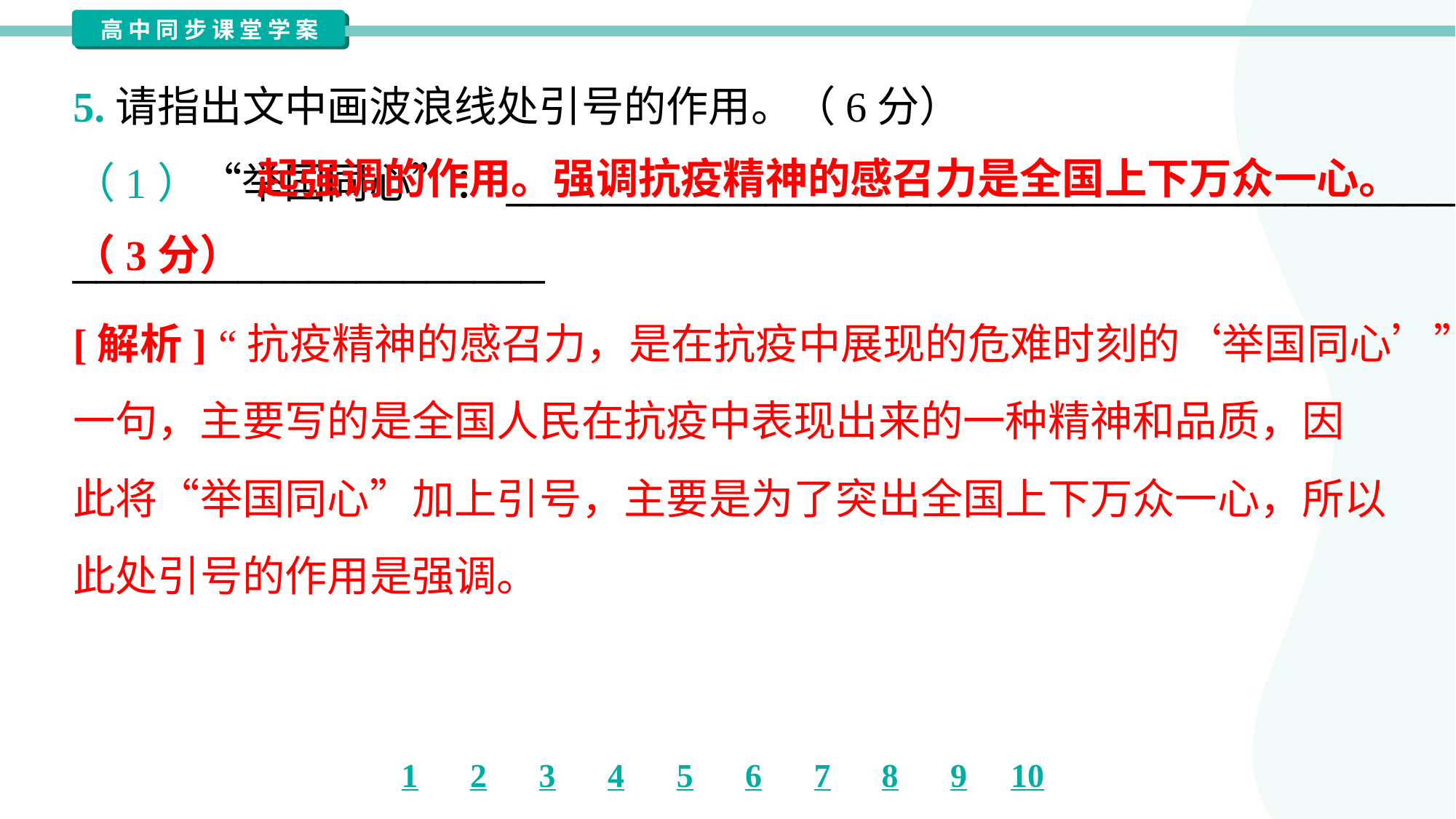

5.请指出文中画波浪线处引号的作用。（6分）
                  起强调的作用。强调抗疫精神的感召力是全国上下万众一心。（3分）
（1）“举国同心”：____________________________________________
____________________
[解析] “抗疫精神的感召力，是在抗疫中展现的危难时刻的‘举国同心’”
一句，主要写的是全国人民在抗疫中表现出来的一种精神和品质，因
此将“举国同心”加上引号，主要是为了突出全国上下万众一心，所以
此处引号的作用是强调。